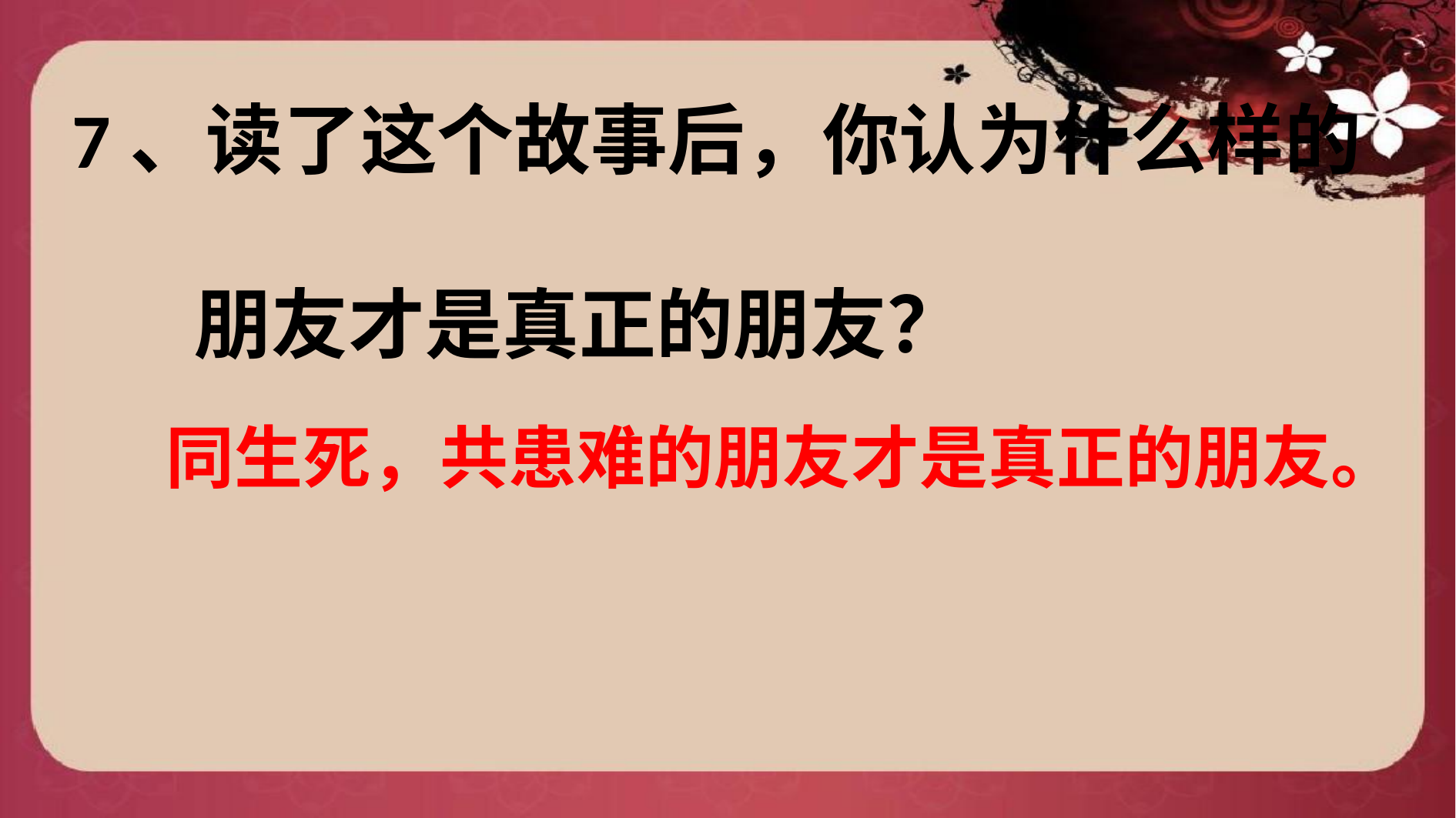

7、读了这个故事后，你认为什么样的
       朋友才是真正的朋友？
同生死，共患难的朋友才是真正的朋友。